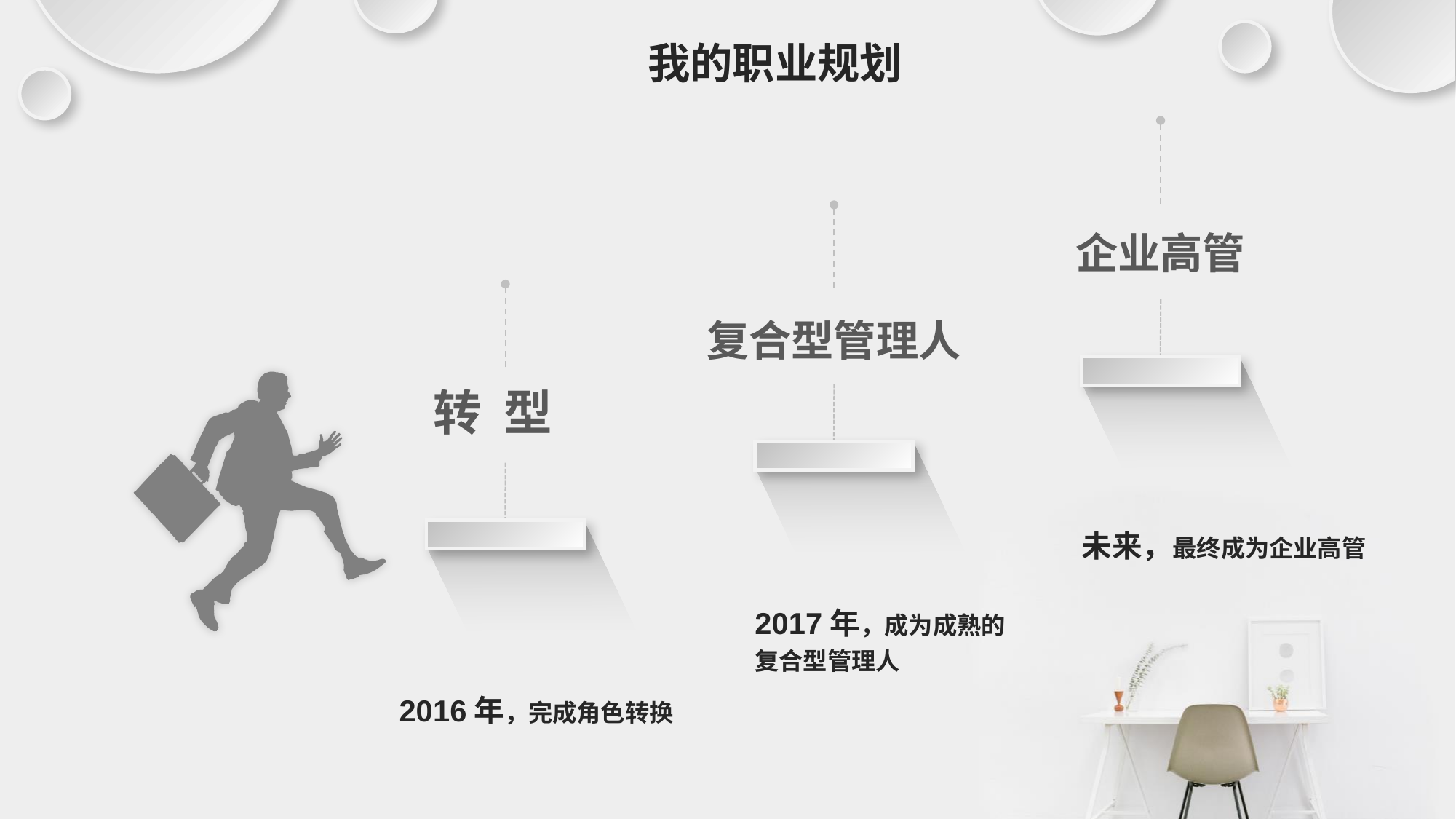

我的职业规划
企业高管
复合型管理人

转  型

未来，最终成为企业高管

2017年，成为成熟的
复合型管理人
2016年，完成角色转换